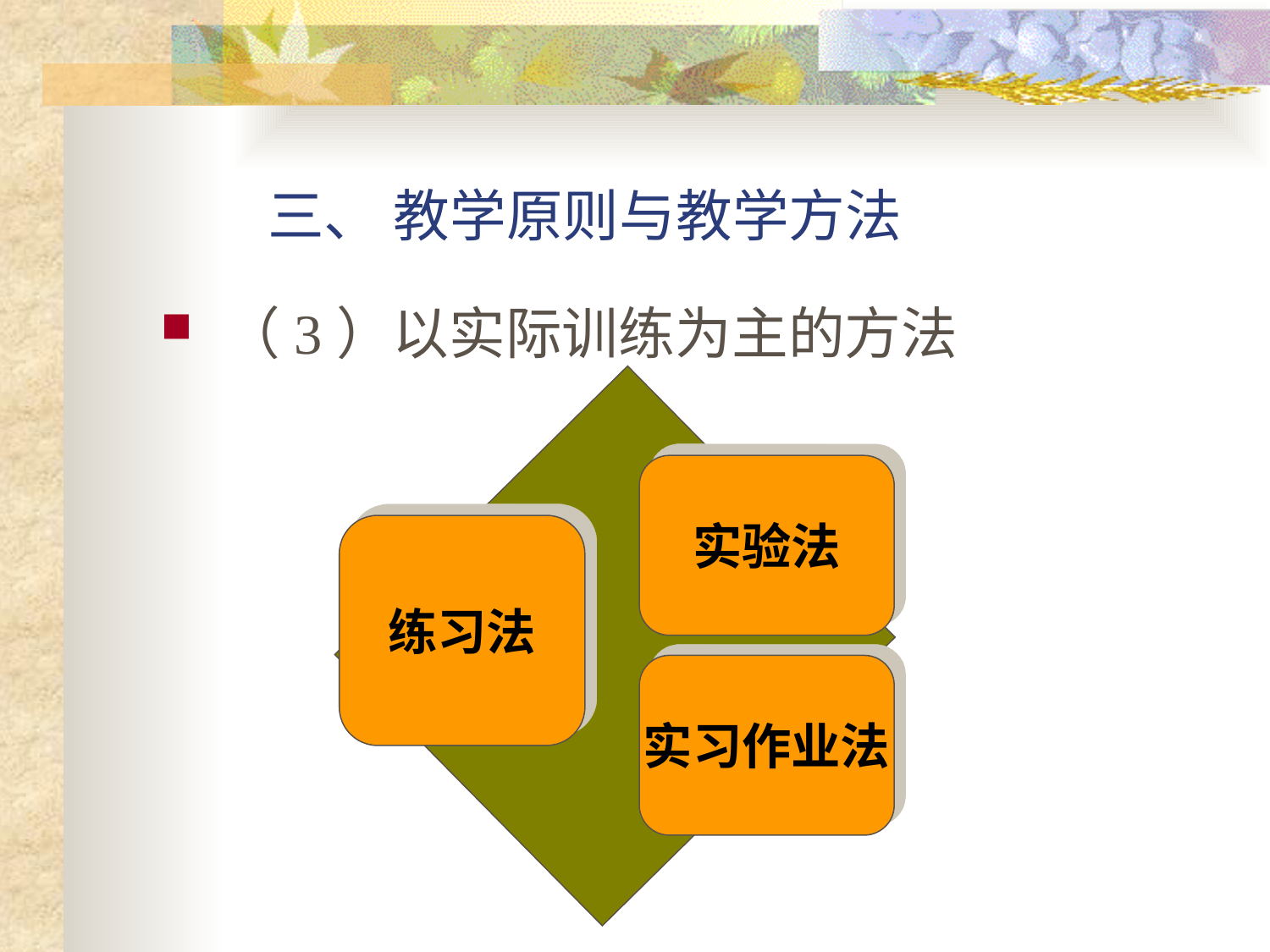

# 三、 教学原则与教学方法
（3）以实际训练为主的方法

实验法
练习法
实习作业法